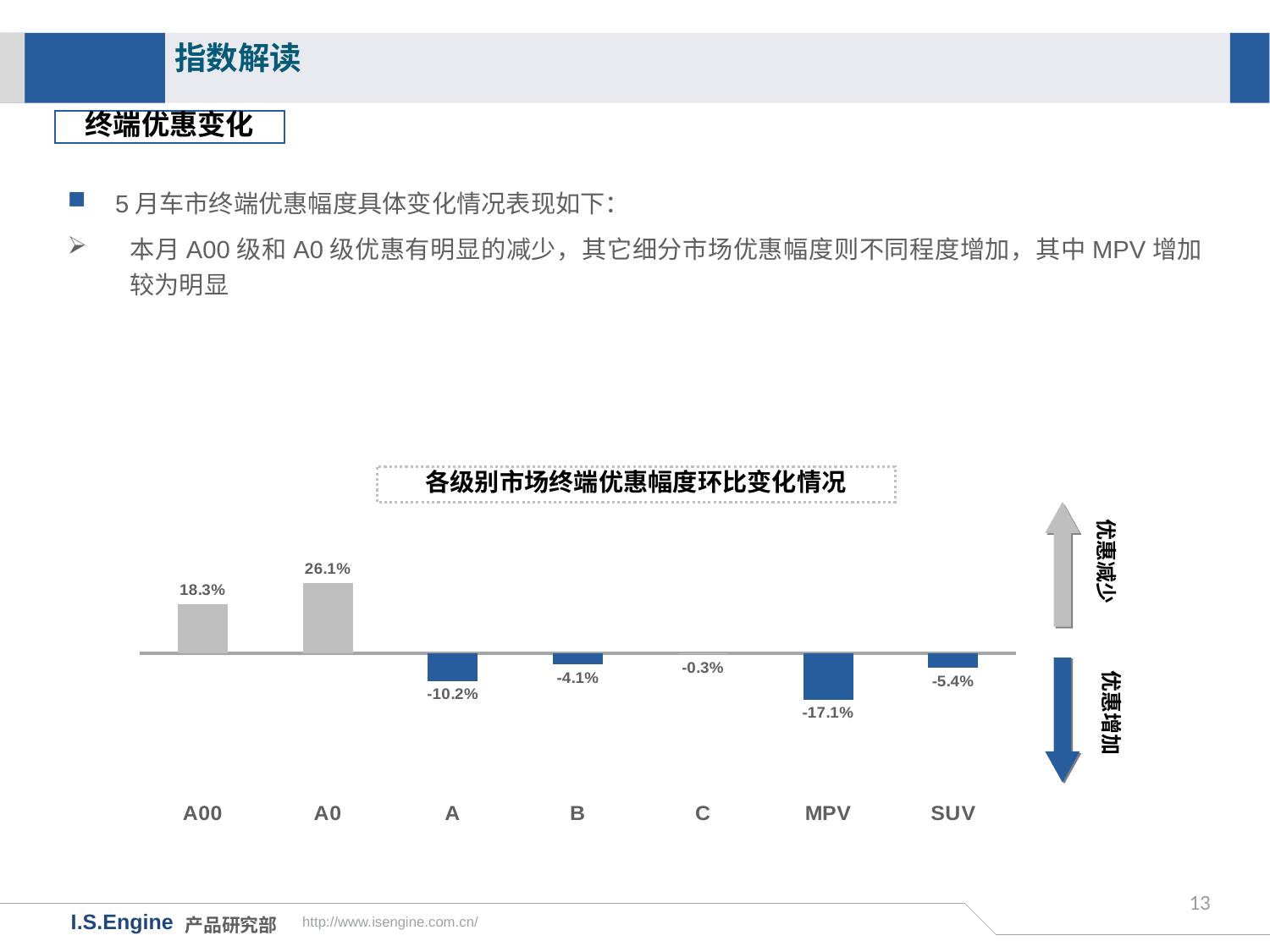

指数解读
终端优惠变化
5月车市终端优惠幅度具体变化情况表现如下：
本月A00级和A0级优惠有明显的减少，其它细分市场优惠幅度则不同程度增加，其中MPV增加较为明显
各级别市场终端优惠幅度环比变化情况

### Chart

| Category | 环比变化 |
|---|---|
| A00 | 0.183 |
| A0 | 0.261 |
| A | -0.102 |
| B | -0.041 |
| C | -0.003 |
| MPV | -0.171 |
| SUV | -0.054 |
优惠减少

优惠增加

13